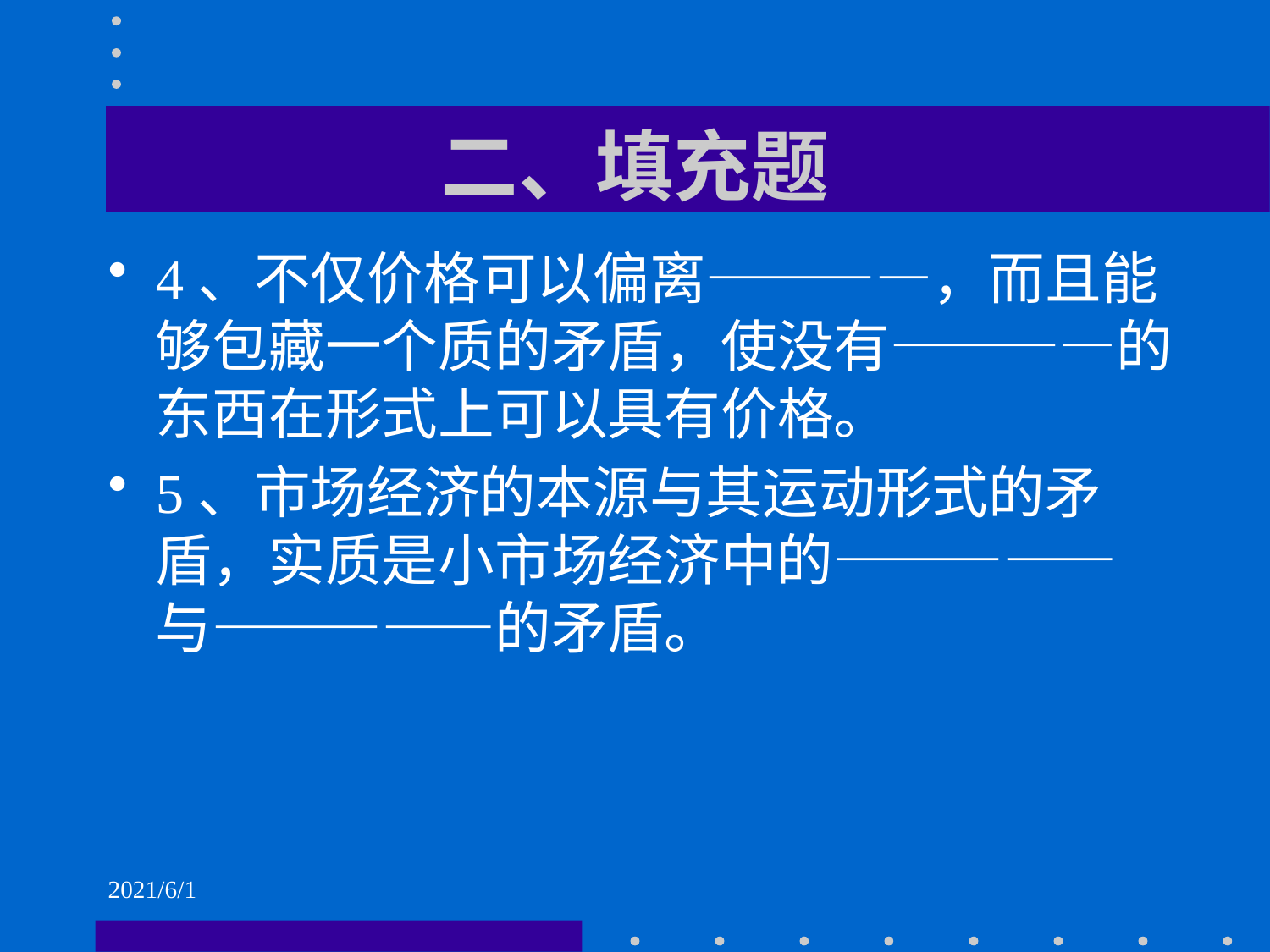

# 二、填充题
4、不仅价格可以偏离――――，而且能够包藏一个质的矛盾，使没有――――的东西在形式上可以具有价格。
5、市场经济的本源与其运动形式的矛盾，实质是小市场经济中的―――――与―――――的矛盾。
2021/6/1